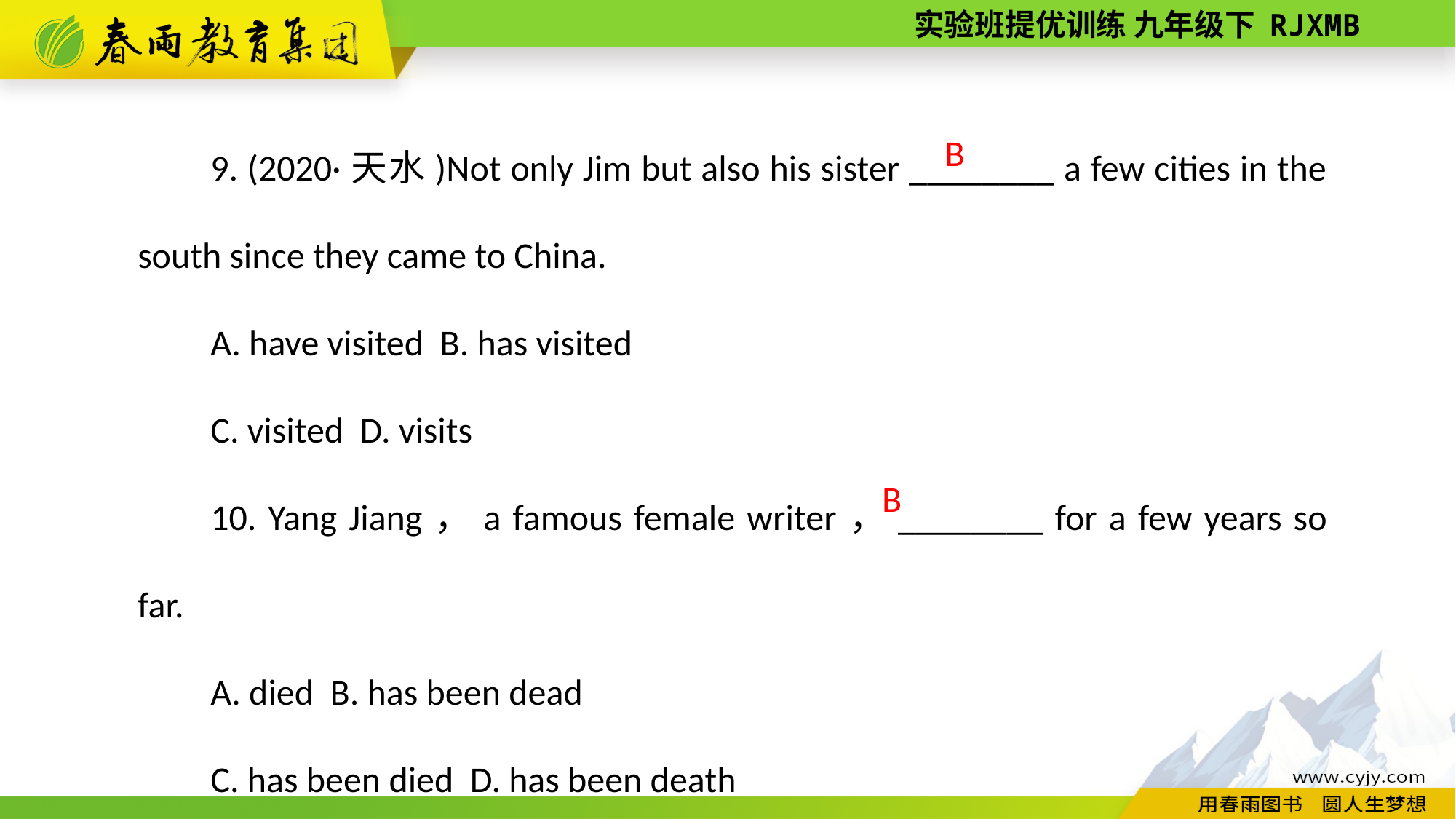

9. (2020·天水)Not only Jim but also his sister ________ a few cities in the south since they came to China.
A. have visited  B. has visited
C. visited  D. visits
10. Yang Jiang，a famous female writer，________ for a few years so far.
A. died  B. has been dead
C. has been died  D. has been death
B
B